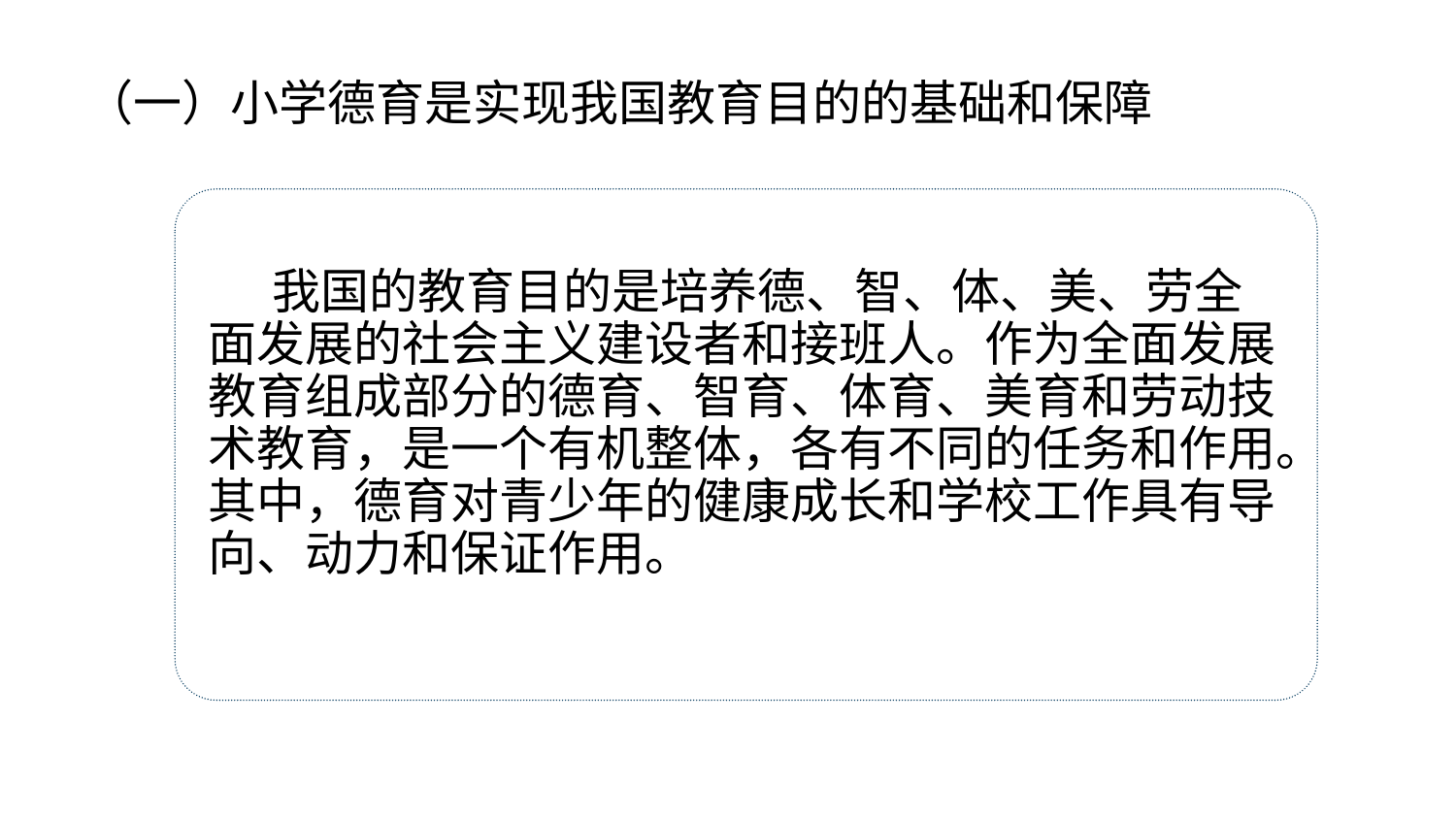

（一）小学德育是实现我国教育目的的基础和保障

      我国的教育目的是培养德、智、体、美、劳全面发展的社会主义建设者和接班人。作为全面发展教育组成部分的德育、智育、体育、美育和劳动技术教育，是一个有机整体，各有不同的任务和作用。其中，德育对青少年的健康成长和学校工作具有导向、动力和保证作用。